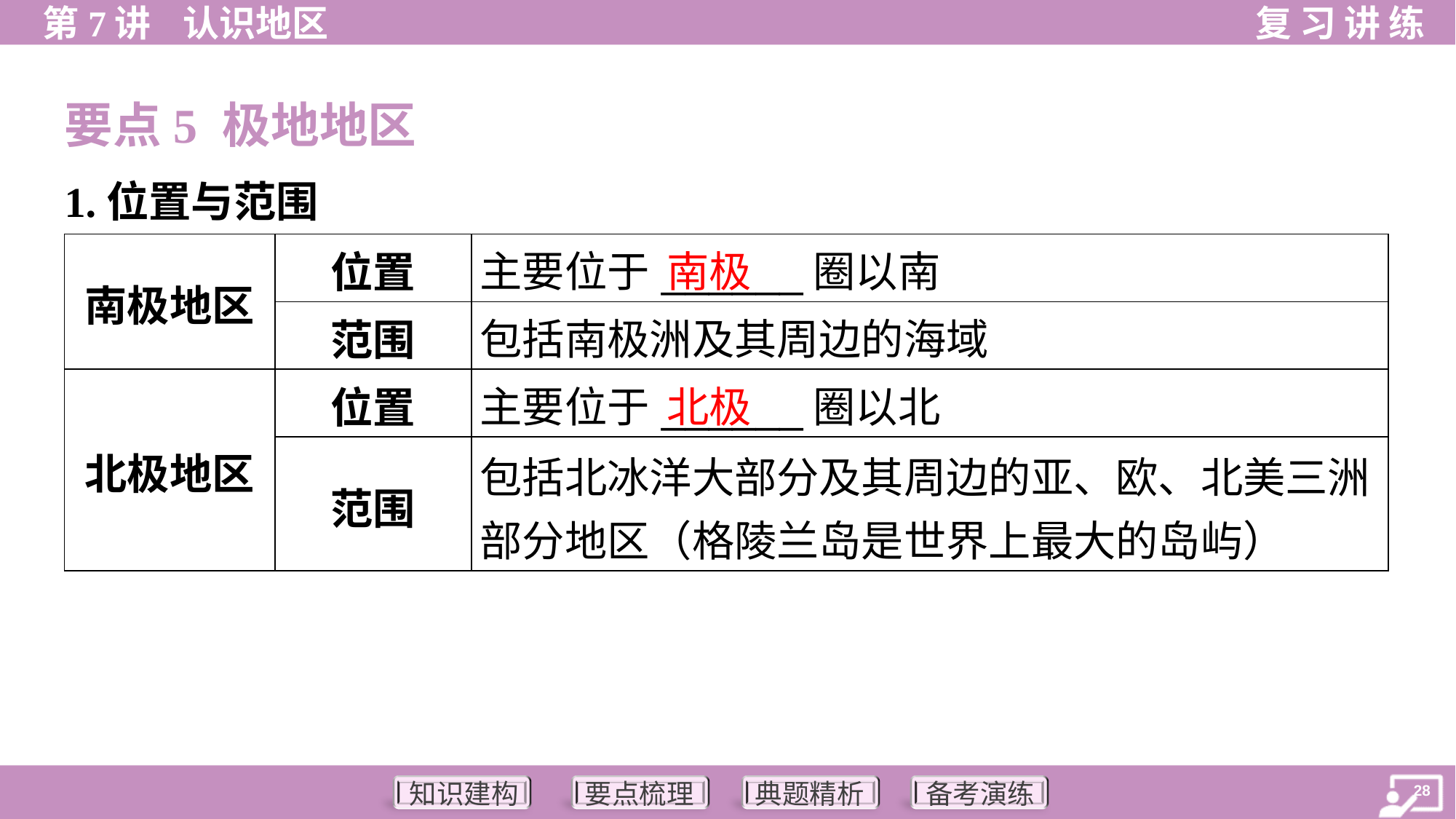

要点5 极地地区
1.位置与范围
南极
| 南极地区 | 位置 | 主要位于\_\_\_\_\_\_圈以南 |
| --- | --- | --- |
|  | 范围 | 包括南极洲及其周边的海域 |
| 北极地区 | 位置 | 主要位于\_\_\_\_\_\_圈以北 |
|  | 范围 | 包括北冰洋大部分及其周边的亚、欧、北美三洲 部分地区（格陵兰岛是世界上最大的岛屿） |
北极